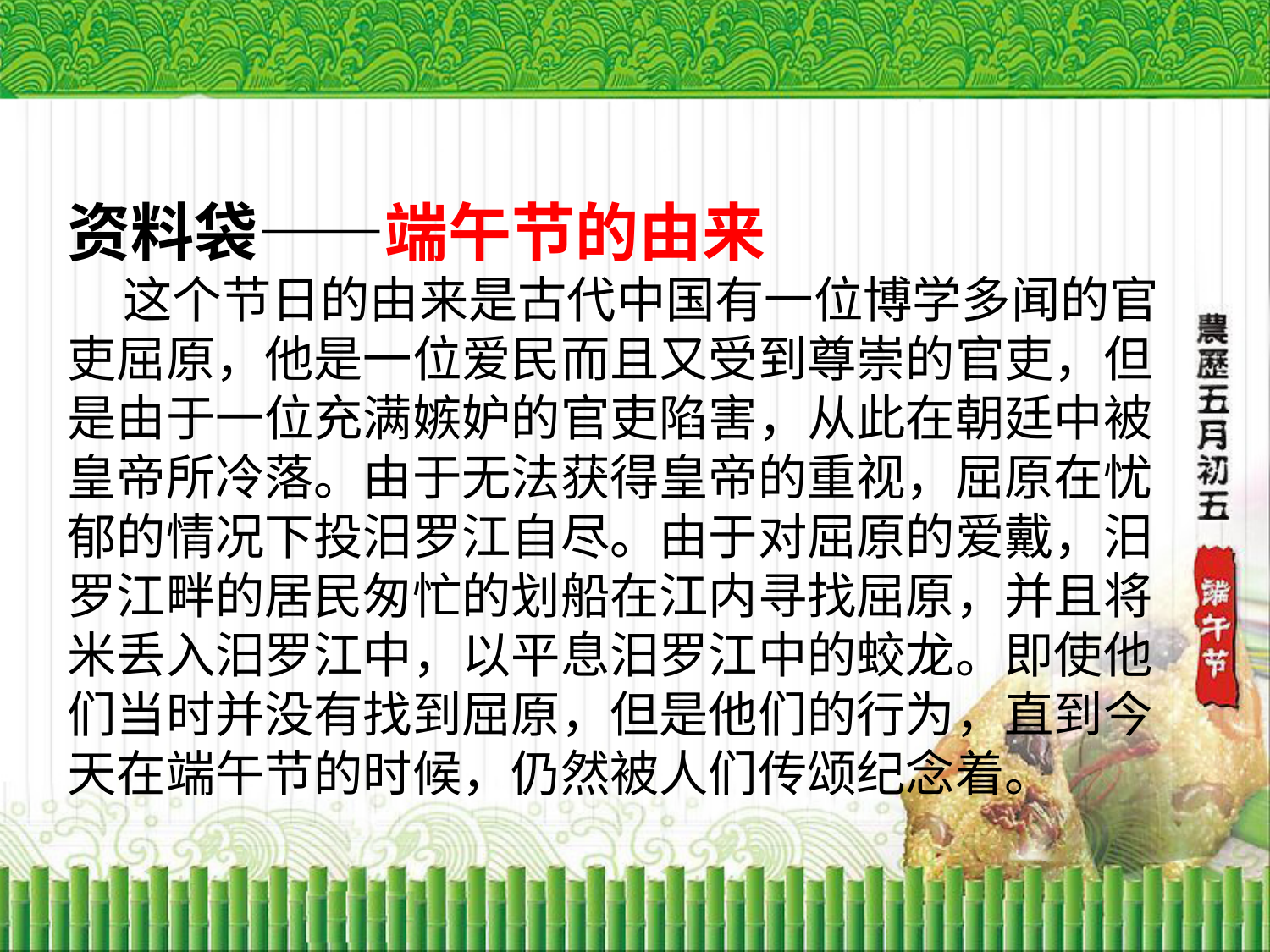

资料袋——端午节的由来
    这个节日的由来是古代中国有一位博学多闻的官吏屈原，他是一位爱民而且又受到尊崇的官吏，但是由于一位充满嫉妒的官吏陷害，从此在朝廷中被皇帝所冷落。由于无法获得皇帝的重视，屈原在忧郁的情况下投汨罗江自尽。由于对屈原的爱戴，汨罗江畔的居民匆忙的划船在江内寻找屈原，并且将米丢入汨罗江中，以平息汨罗江中的蛟龙。即使他们当时并没有找到屈原，但是他们的行为，直到今天在端午节的时候，仍然被人们传颂纪念着。